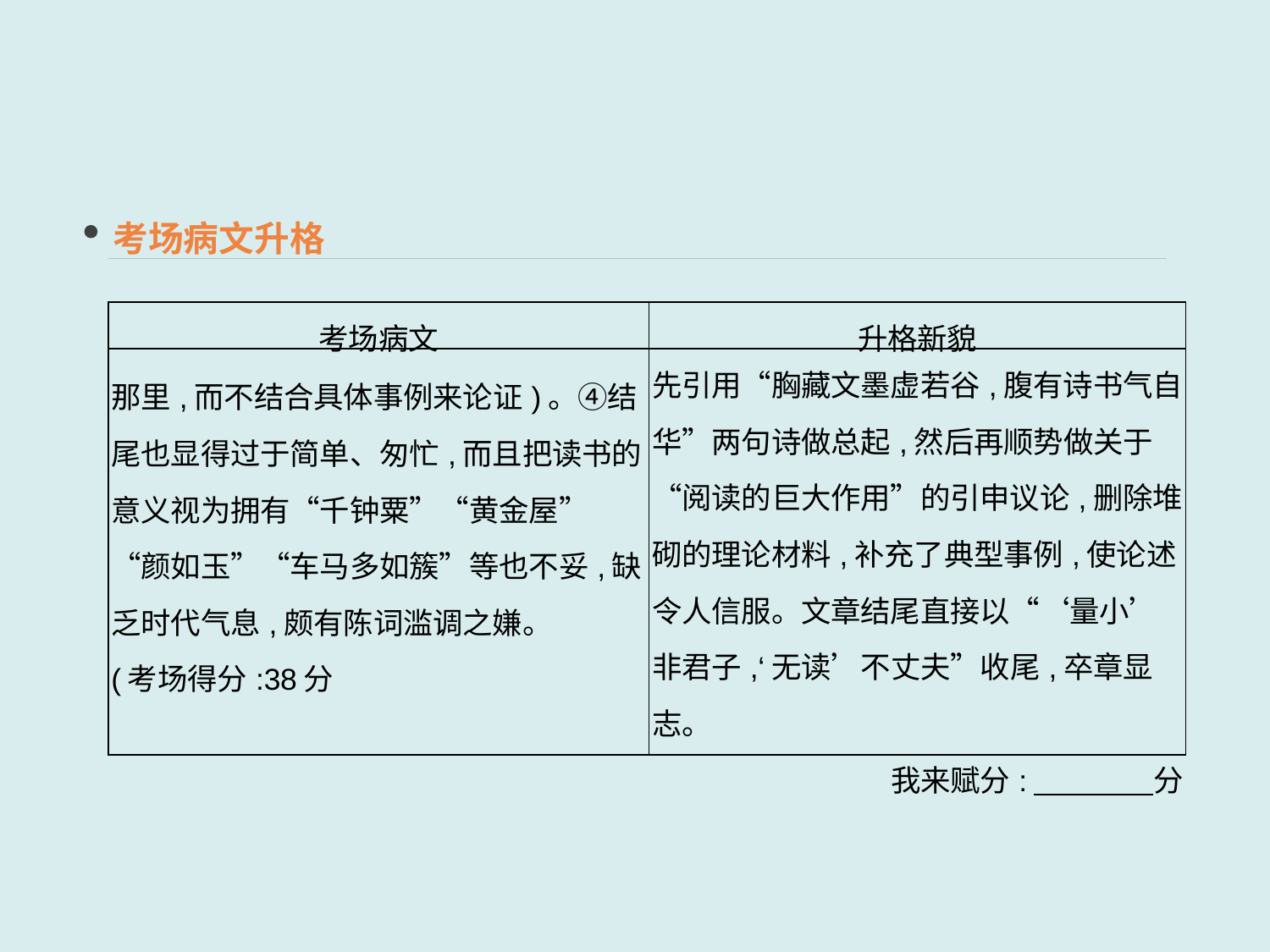

考场病文升格

| 考场病文 | 升格新貌 |
| --- | --- |
| 那里,而不结合具体事例来论证)。④结尾也显得过于简单、匆忙,而且把读书的意义视为拥有“千钟粟”“黄金屋”“颜如玉”“车马多如簇”等也不妥,缺乏时代气息,颇有陈词滥调之嫌。 (考场得分:38分 | 先引用“胸藏文墨虚若谷,腹有诗书气自华”两句诗做总起,然后再顺势做关于“阅读的巨大作用”的引申议论,删除堆砌的理论材料,补充了典型事例,使论述令人信服。文章结尾直接以“‘量小’非君子,‘无读’不丈夫”收尾,卒章显志。 我来赋分:　　　　分 |